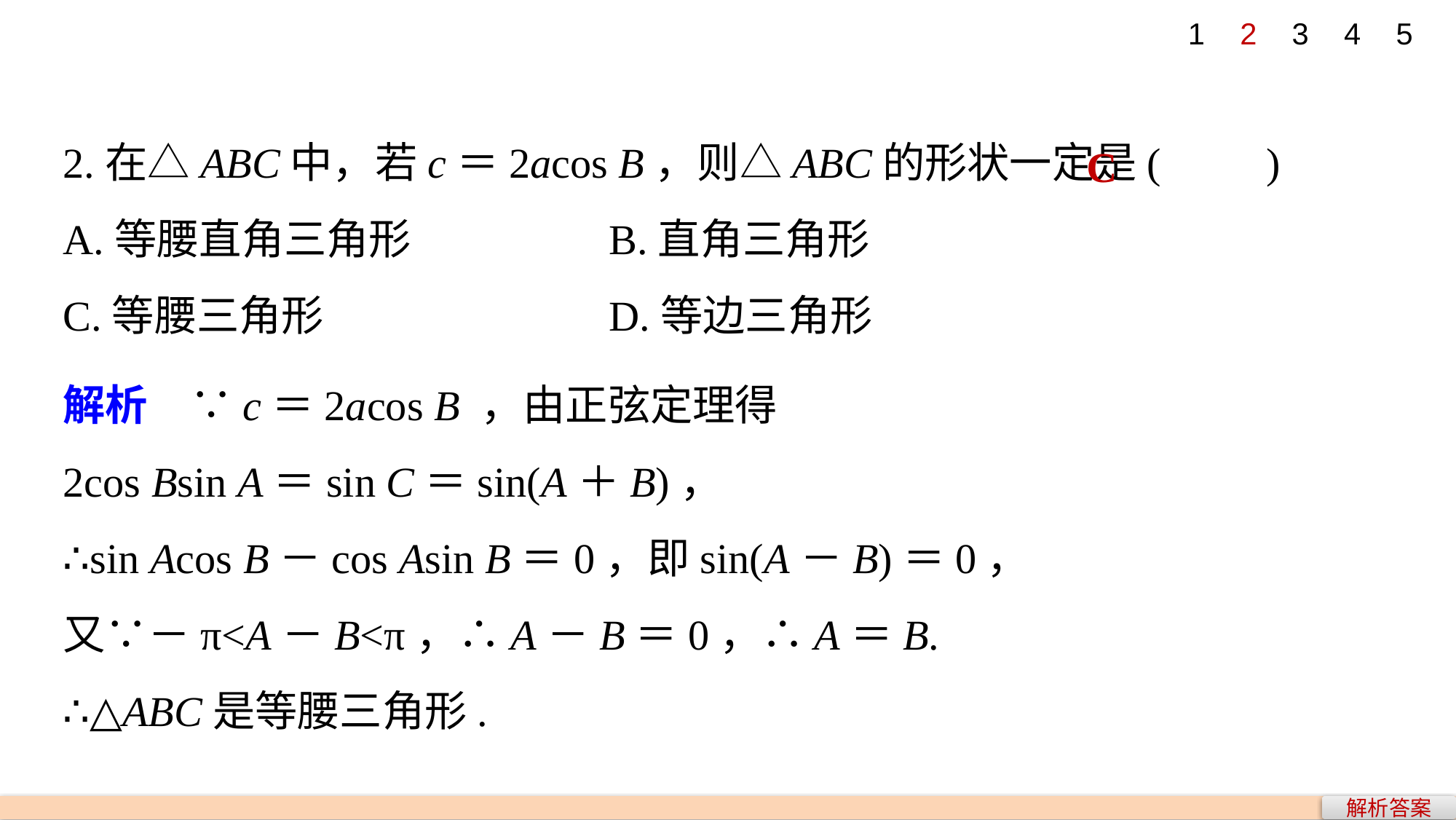

1
2
3
4
5
2.在△ABC中，若c＝2acos B，则△ABC的形状一定是(　　)
A.等腰直角三角形  		B.直角三角形
C.等腰三角形  			D.等边三角形
C
解析　∵c＝2acos B ，由正弦定理得
2cos Bsin A＝sin C＝sin(A＋B)，
∴sin Acos B－cos Asin B＝0，即sin(A－B)＝0，
又∵－π<A－B<π，∴A－B＝0，∴A＝B.
∴△ABC是等腰三角形.
解析答案